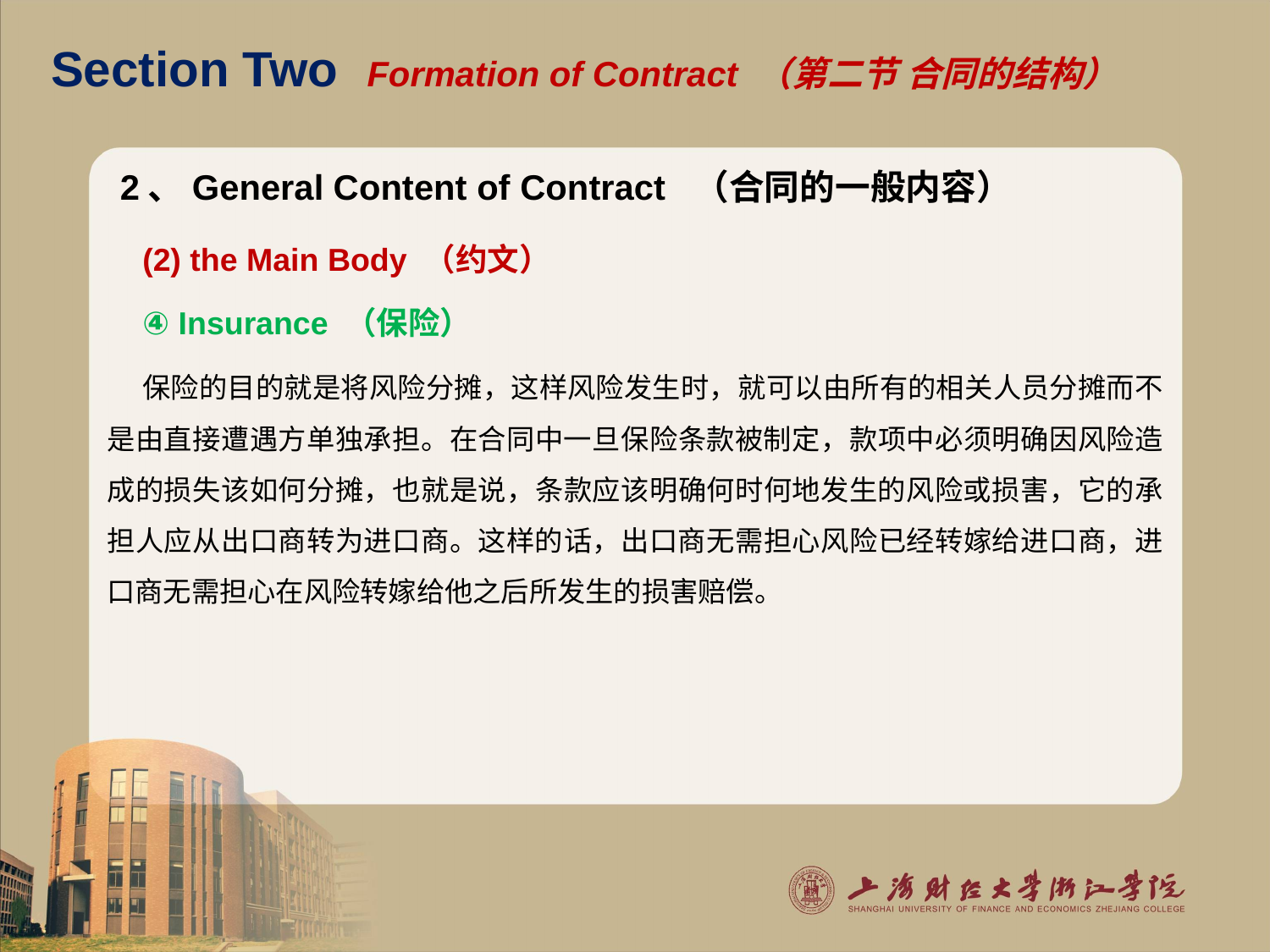

# Section Two   Formation of Contract （第二节 合同的结构）
2、General Content of Contract  （合同的一般内容）
    (2) the Main Body （约文）
    ④ Insurance （保险）
    保险的目的就是将风险分摊，这样风险发生时，就可以由所有的相关人员分摊而不是由直接遭遇方单独承担。在合同中一旦保险条款被制定，款项中必须明确因风险造成的损失该如何分摊，也就是说，条款应该明确何时何地发生的风险或损害，它的承担人应从出口商转为进口商。这样的话，出口商无需担心风险已经转嫁给进口商，进口商无需担心在风险转嫁给他之后所发生的损害赔偿。